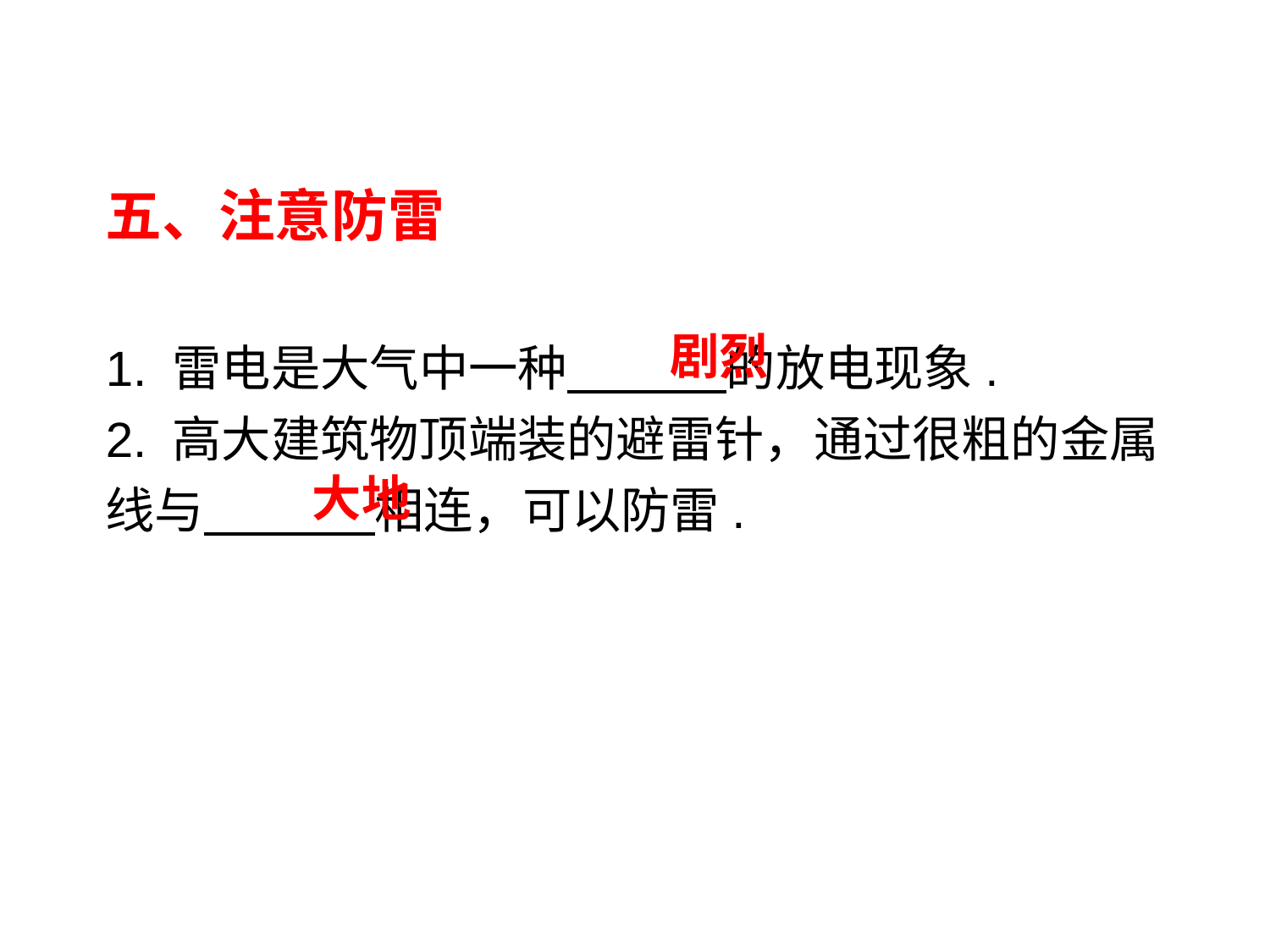

五、注意防雷
1. 雷电是大气中一种          　的放电现象.
2. 高大建筑物顶端装的避雷针，通过很粗的金属线与           　相连，可以防雷.
剧烈
大地